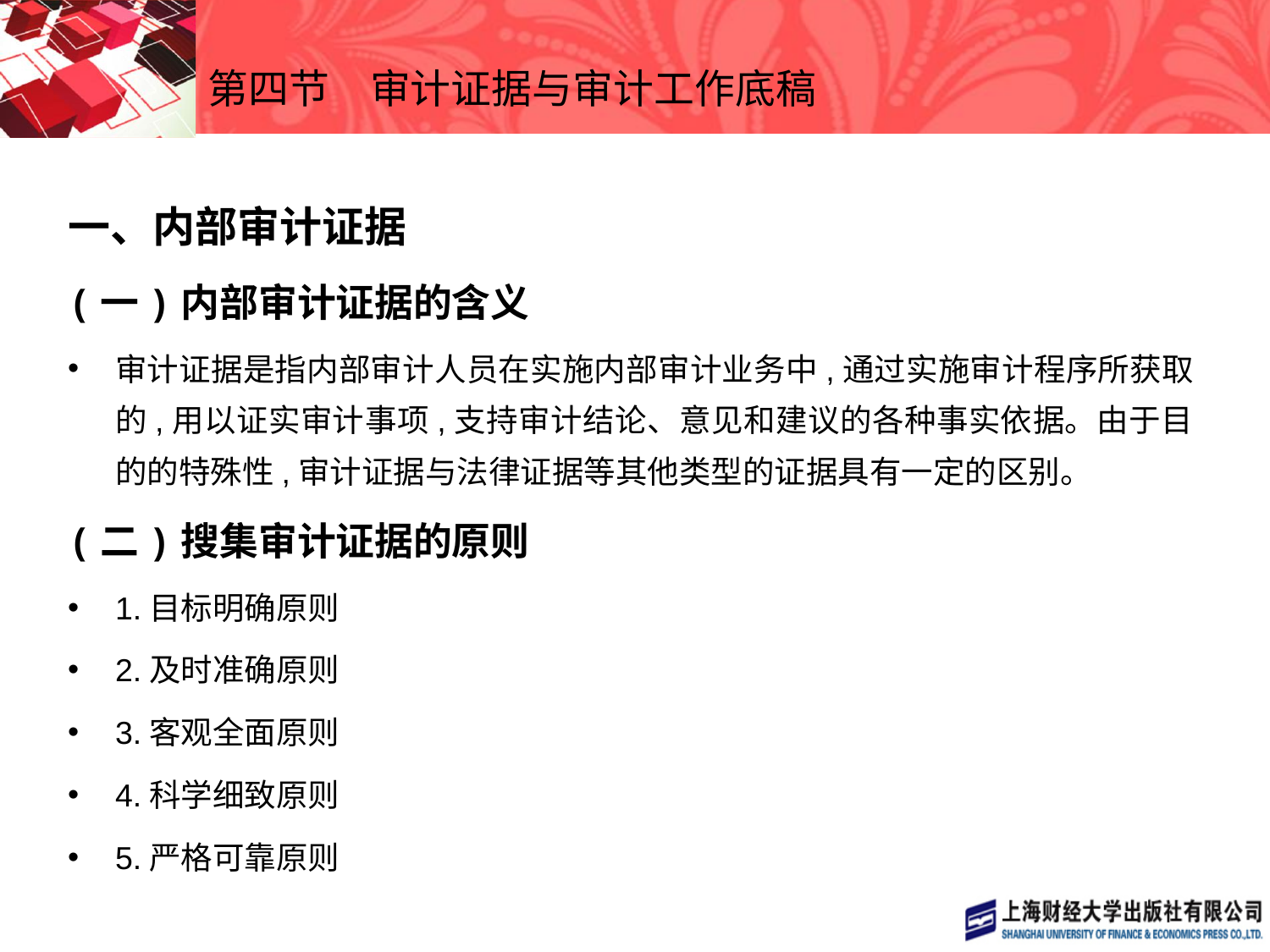

# 第四节　审计证据与审计工作底稿
一、内部审计证据
(一)内部审计证据的含义
审计证据是指内部审计人员在实施内部审计业务中,通过实施审计程序所获取的,用以证实审计事项,支持审计结论、意见和建议的各种事实依据。由于目的的特殊性,审计证据与法律证据等其他类型的证据具有一定的区别。
(二)搜集审计证据的原则
1.目标明确原则
2.及时准确原则
3.客观全面原则
4.科学细致原则
5.严格可靠原则